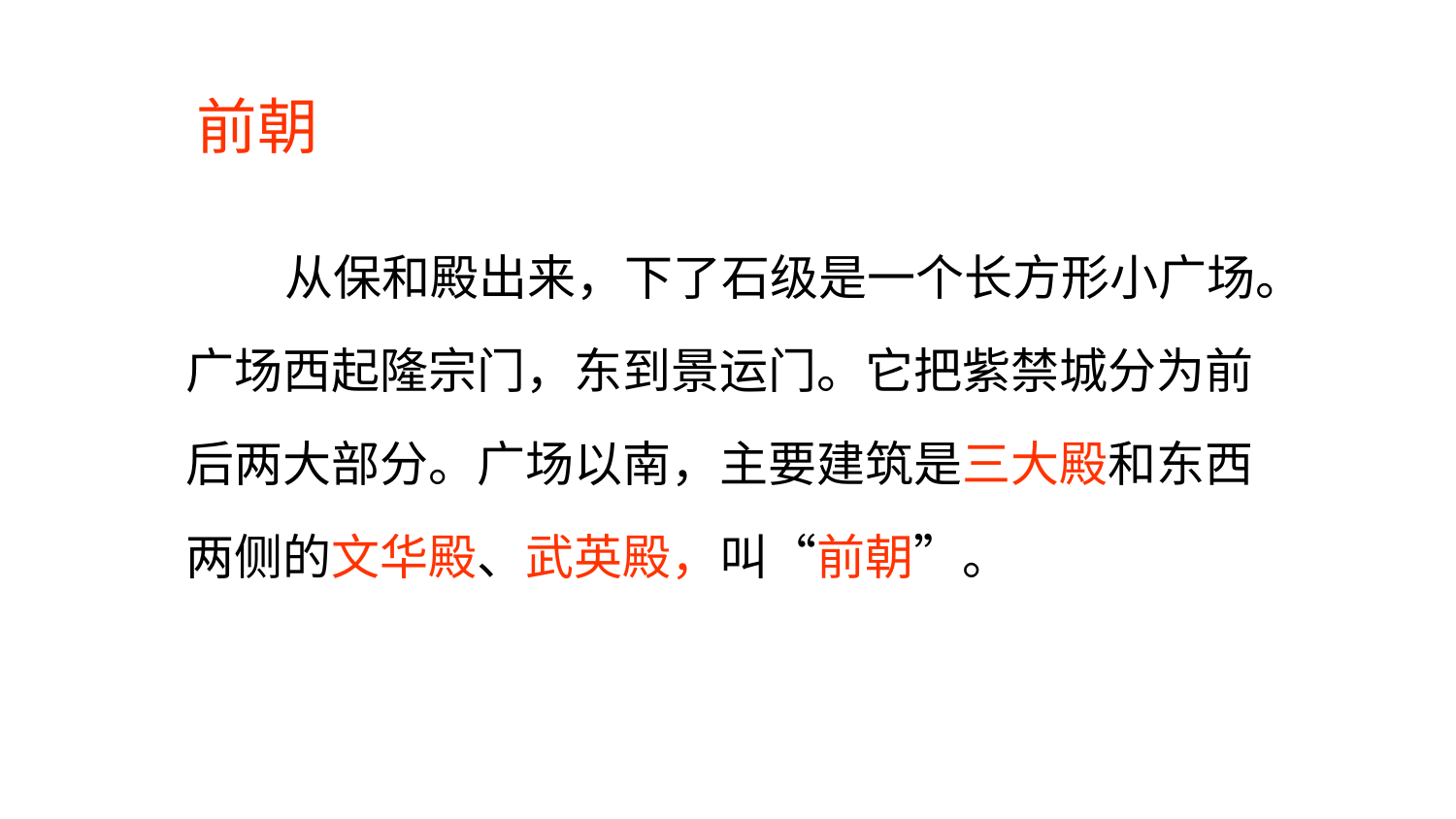

前朝
        从保和殿出来，下了石级是一个长方形小广场。广场西起隆宗门，东到景运门。它把紫禁城分为前后两大部分。广场以南，主要建筑是三大殿和东西两侧的文华殿、武英殿，叫“前朝”。